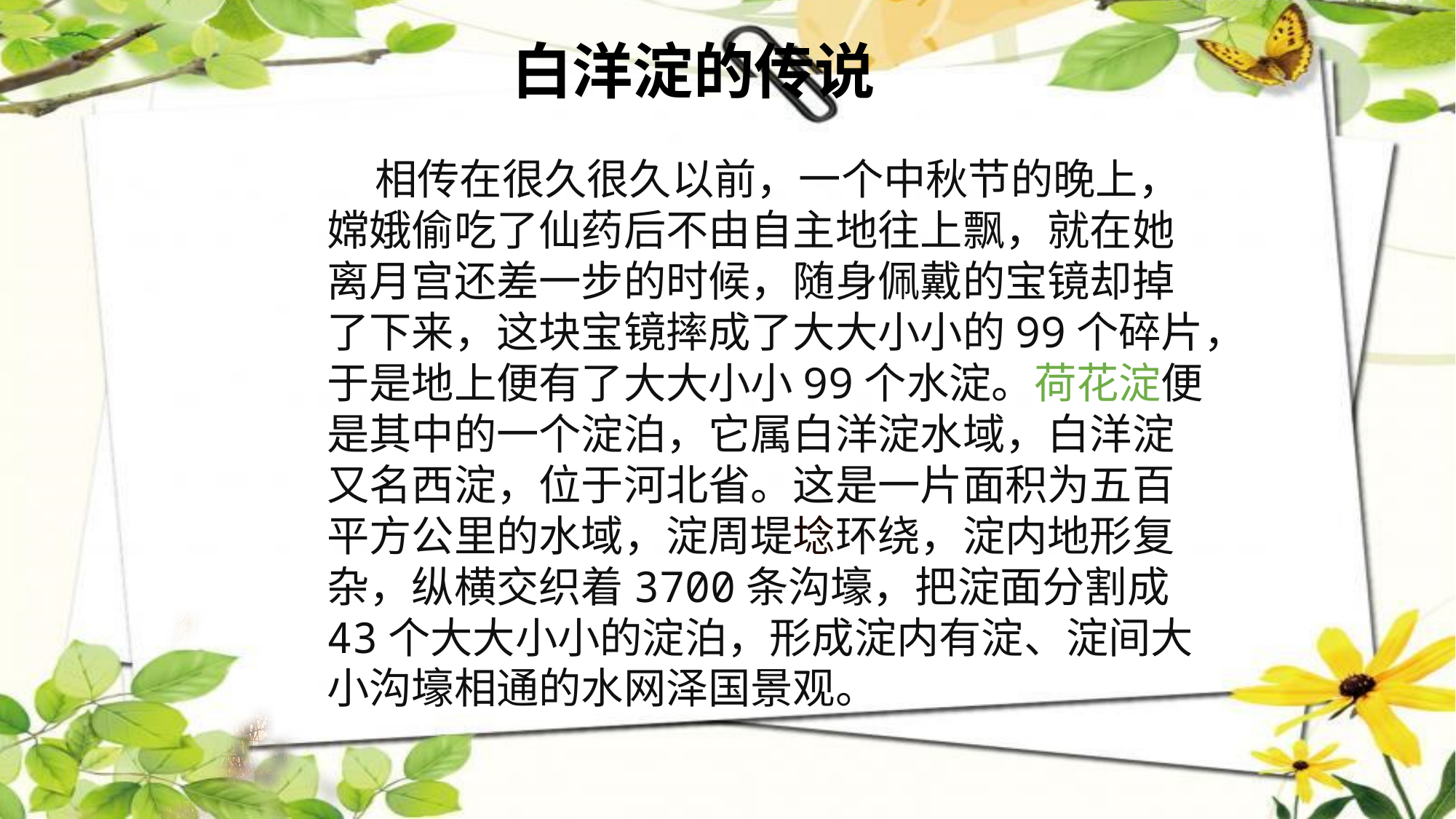

白洋淀的传说
    相传在很久很久以前，一个中秋节的晚上，嫦娥偷吃了仙药后不由自主地往上飘，就在她离月宫还差一步的时候，随身佩戴的宝镜却掉了下来，这块宝镜摔成了大大小小的99个碎片，于是地上便有了大大小小99个水淀。荷花淀便是其中的一个淀泊，它属白洋淀水域，白洋淀又名西淀，位于河北省。这是一片面积为五百平方公里的水域，淀周堤埝环绕，淀内地形复杂，纵横交织着3700条沟壕，把淀面分割成43个大大小小的淀泊，形成淀内有淀、淀间大小沟壕相通的水网泽国景观。